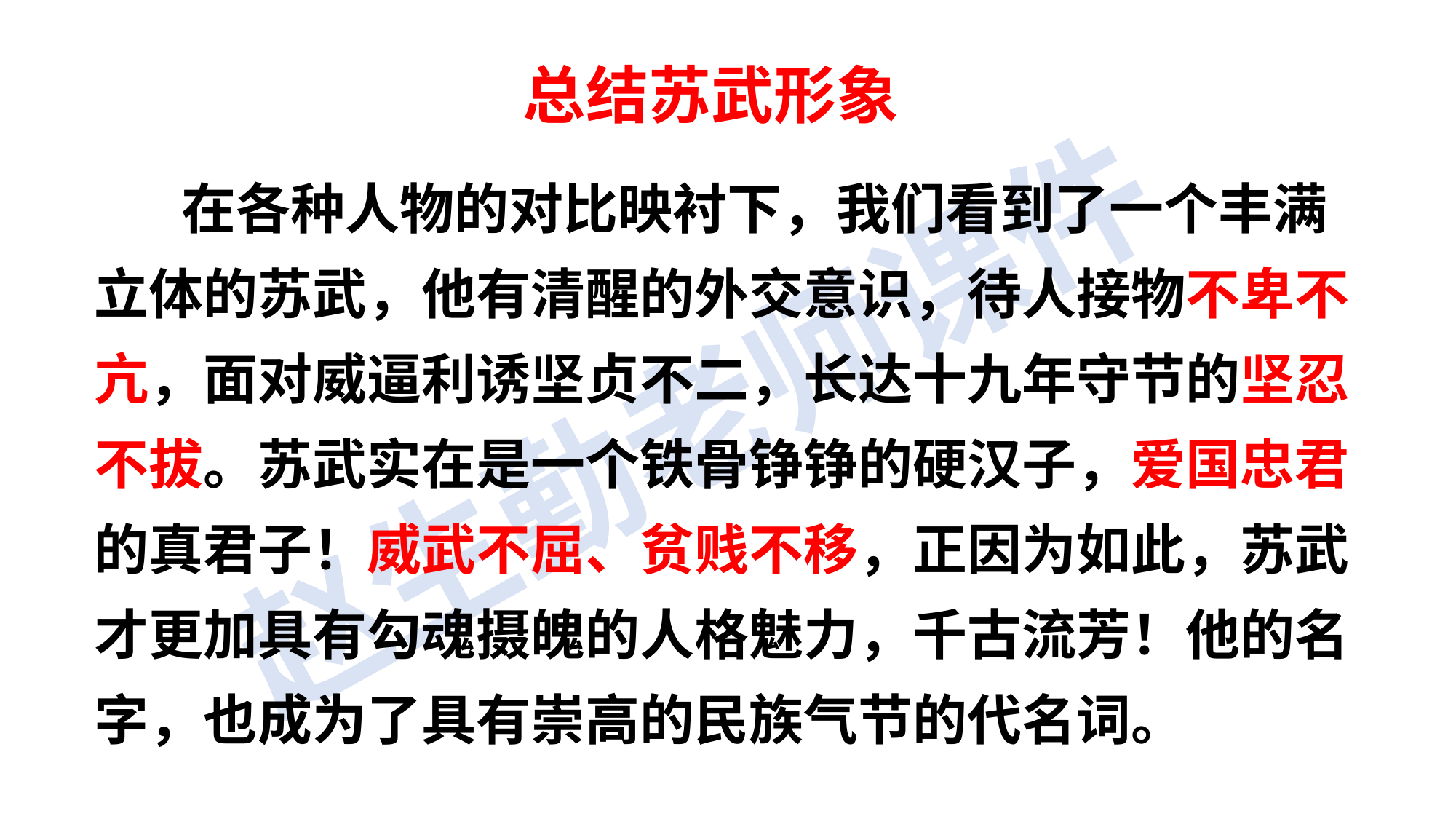

# 总结苏武形象
      在各种人物的对比映衬下，我们看到了一个丰满立体的苏武，他有清醒的外交意识，待人接物不卑不亢，面对威逼利诱坚贞不二，长达十九年守节的坚忍不拔。苏武实在是一个铁骨铮铮的硬汉子，爱国忠君的真君子！威武不屈、贫贱不移，正因为如此，苏武才更加具有勾魂摄魄的人格魅力，千古流芳！他的名字，也成为了具有崇高的民族气节的代名词。